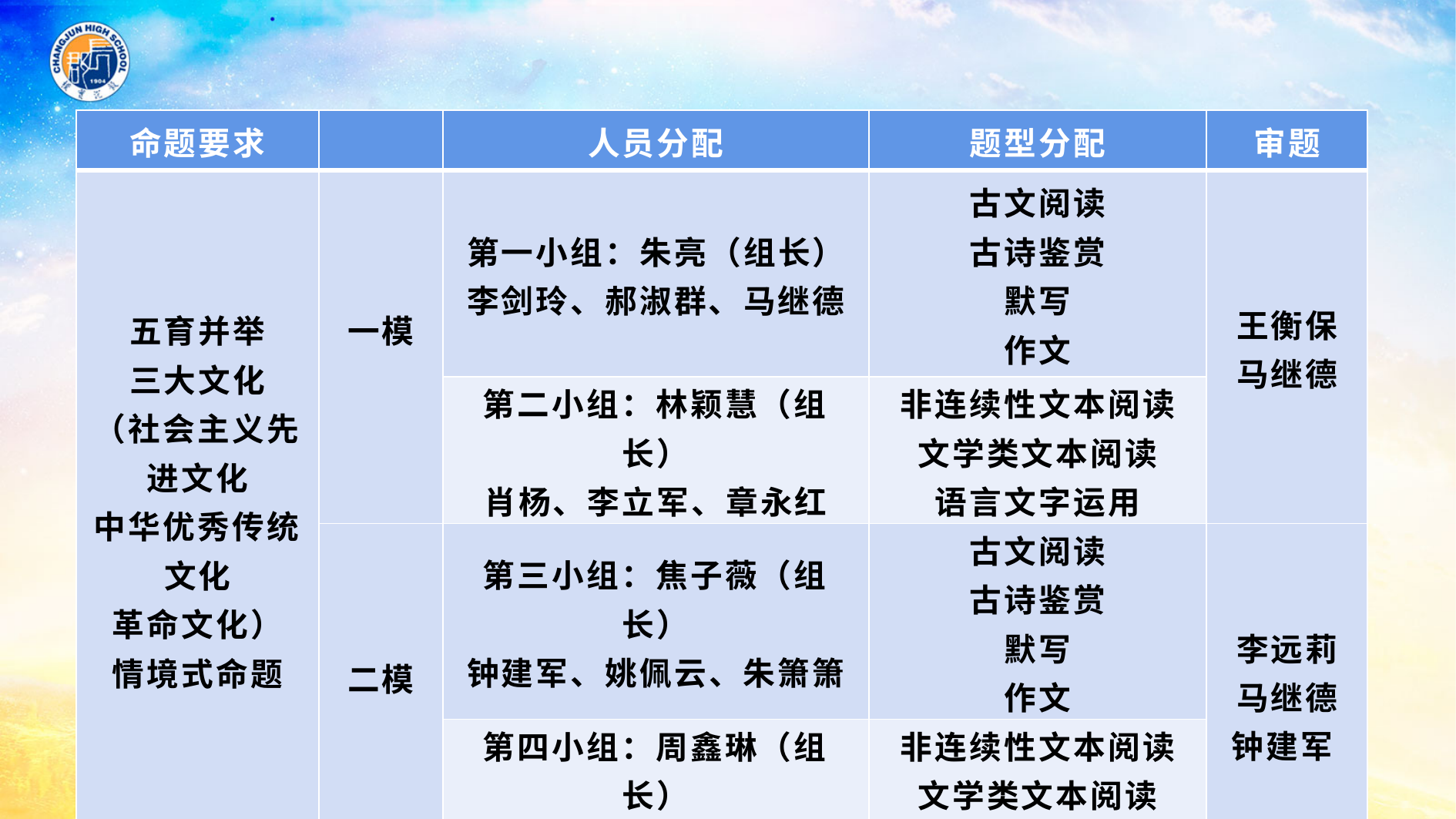

| 命题要求 |  | 人员分配 | 题型分配 | 审题 |
| --- | --- | --- | --- | --- |
| 五育并举 三大文化 （社会主义先进文化 中华优秀传统文化 革命文化） 情境式命题 | 一模 | 第一小组：朱亮（组长） 李剑玲、郝淑群、马继德 | 古文阅读 古诗鉴赏 默写 作文 | 王衡保 马继德 |
|  |  | 第二小组：林颖慧（组长） 肖杨、李立军、章永红 | 非连续性文本阅读 文学类文本阅读 语言文字运用 |  |
|  | 二模 | 第三小组：焦子薇（组长） 钟建军、姚佩云、朱箫箫 | 古文阅读 古诗鉴赏 默写 作文 | 李远莉 马继德 钟建军 |
|  |  | 第四小组：周鑫琳（组长） 谭艺琼、冷芬、黄云波 | 非连续性文本阅读 文学类文本阅读 语言文字运用 |  |